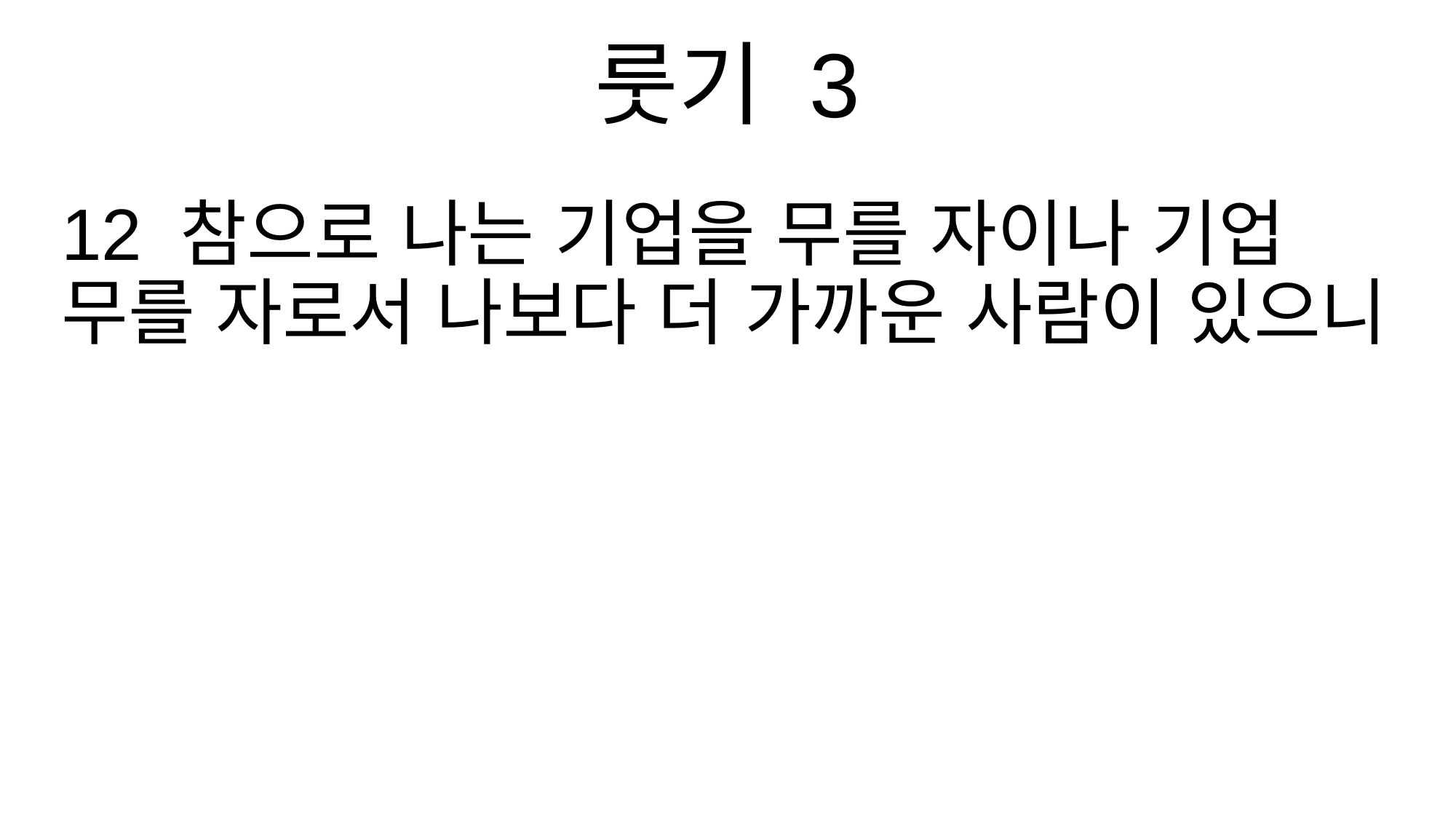

룻기 3
12 참으로 나는 기업을 무를 자이나 기업 무를 자로서 나보다 더 가까운 사람이 있으니